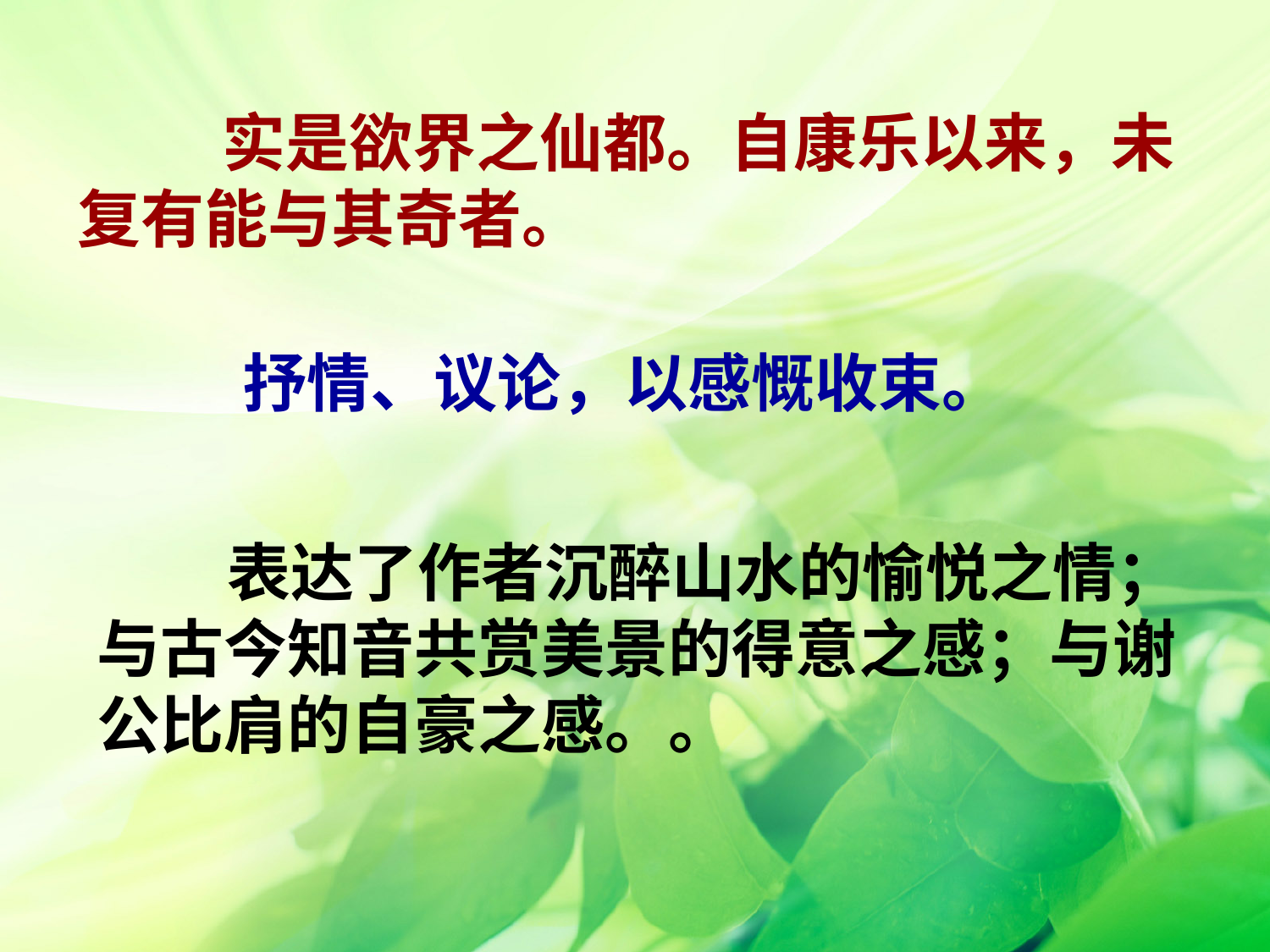

实是欲界之仙都。自康乐以来，未复有能与其奇者。
       抒情、议论，以感慨收束。
        表达了作者沉醉山水的愉悦之情；与古今知音共赏美景的得意之感；与谢公比肩的自豪之感。。